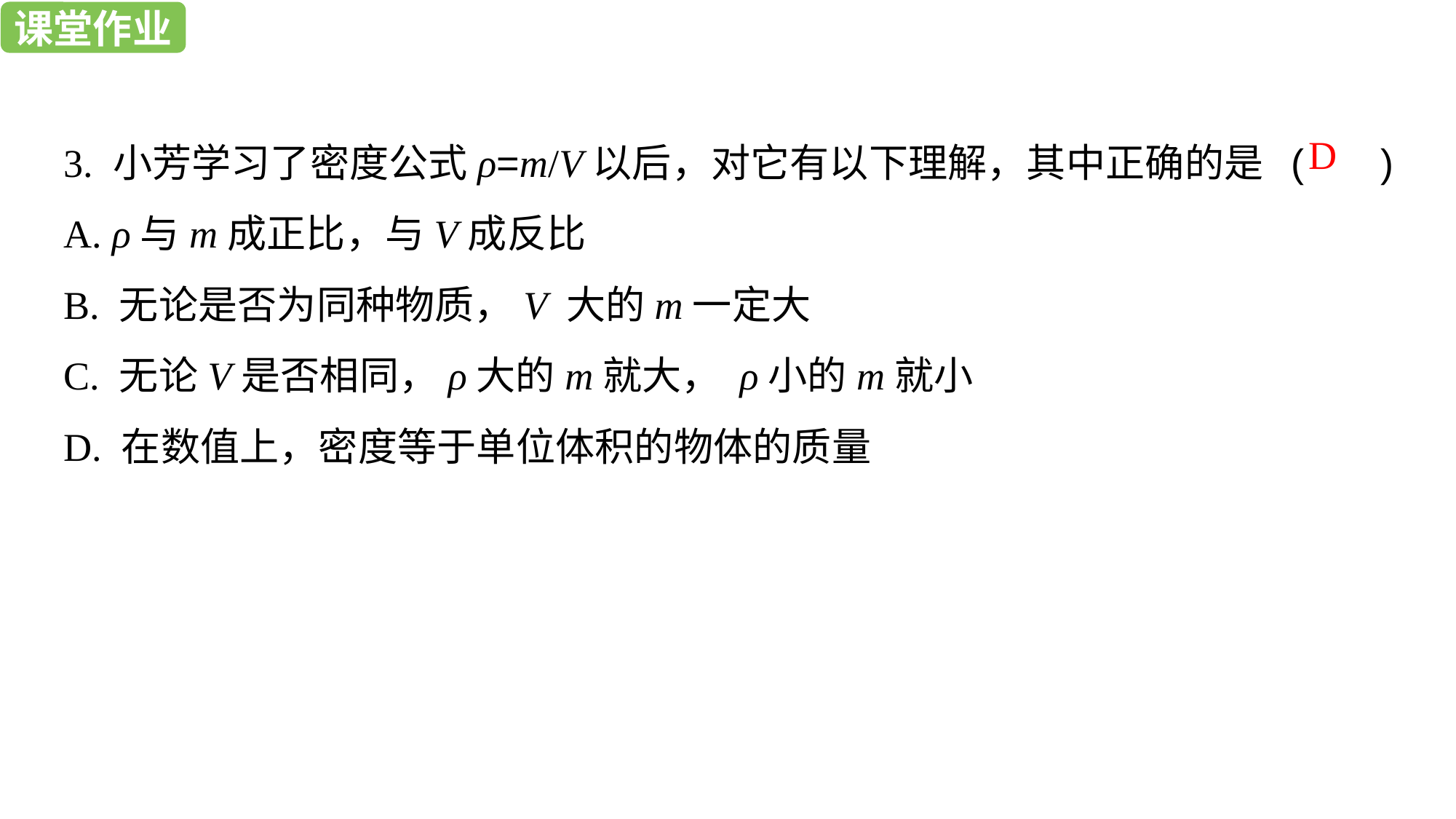

课堂作业
课堂作业
3. 小芳学习了密度公式ρ=m/V以后，对它有以下理解，其中正确的是  (       )
A. ρ与m成正比，与V成反比
B. 无论是否为同种物质，V 大的m一定大
C. 无论V是否相同，ρ大的m就大， ρ小的m就小
D. 在数值上，密度等于单位体积的物体的质量
D